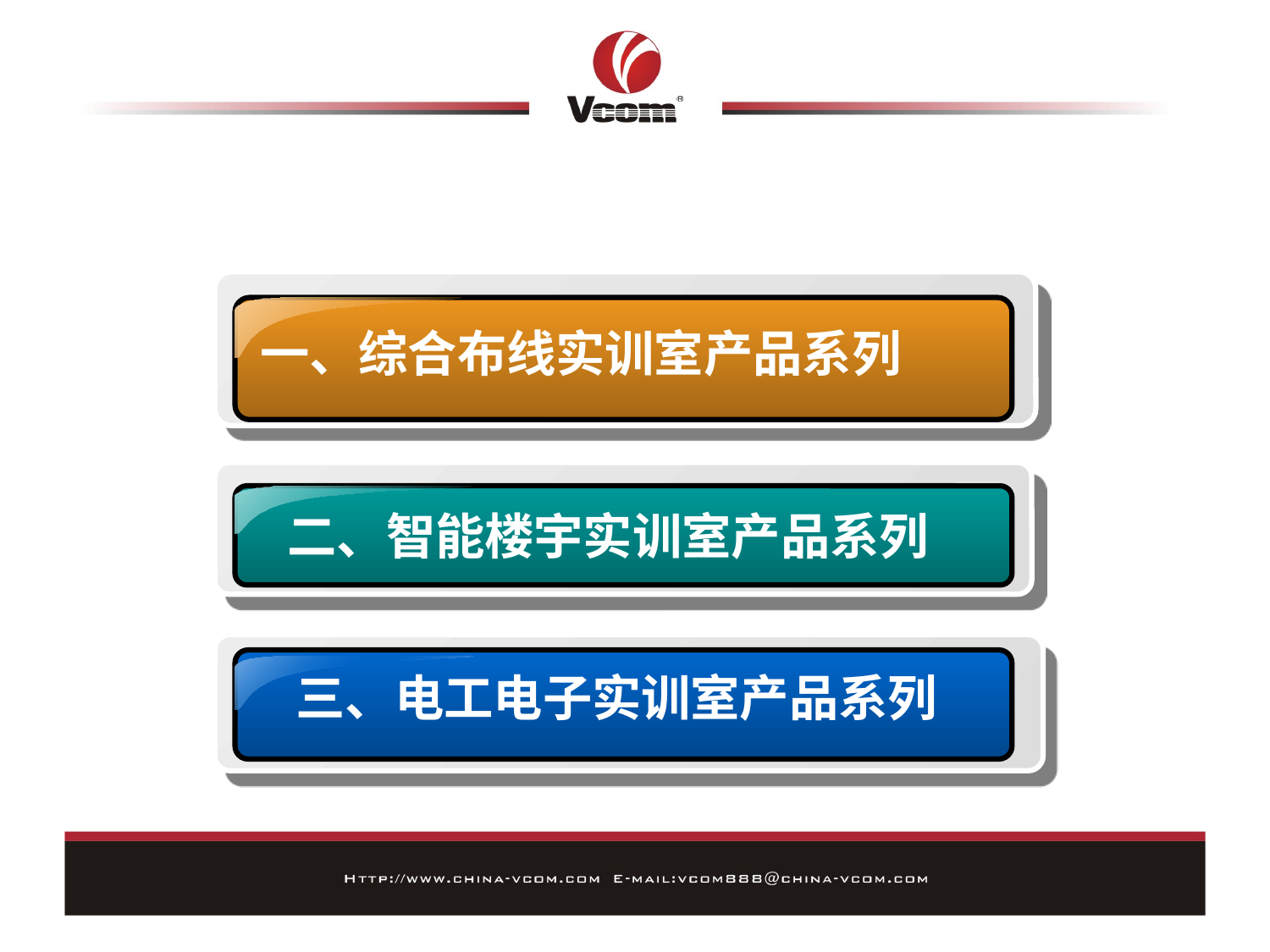

一、综合布线实训室产品系列

    二、智能楼宇实训室产品系列

   三、电工电子实训室产品系列